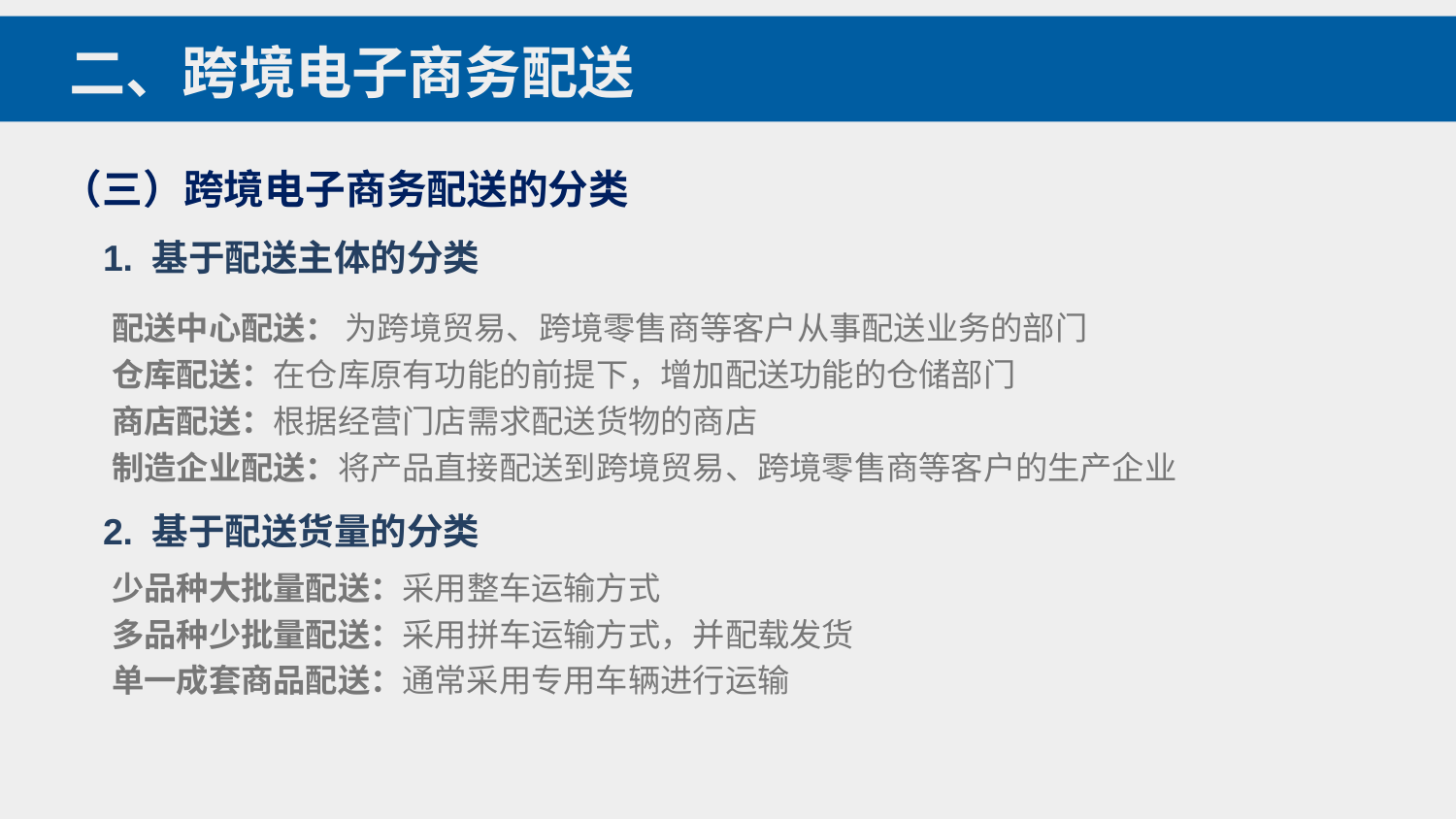

二、跨境电子商务配送
（三）跨境电子商务配送的分类
1. 基于配送主体的分类
配送中心配送： 为跨境贸易、跨境零售商等客户从事配送业务的部门
仓库配送：在仓库原有功能的前提下，增加配送功能的仓储部门
商店配送：根据经营门店需求配送货物的商店
制造企业配送：将产品直接配送到跨境贸易、跨境零售商等客户的生产企业
2. 基于配送货量的分类
少品种大批量配送：采用整车运输方式
多品种少批量配送：采用拼车运输方式，并配载发货
单一成套商品配送：通常采用专用车辆进行运输